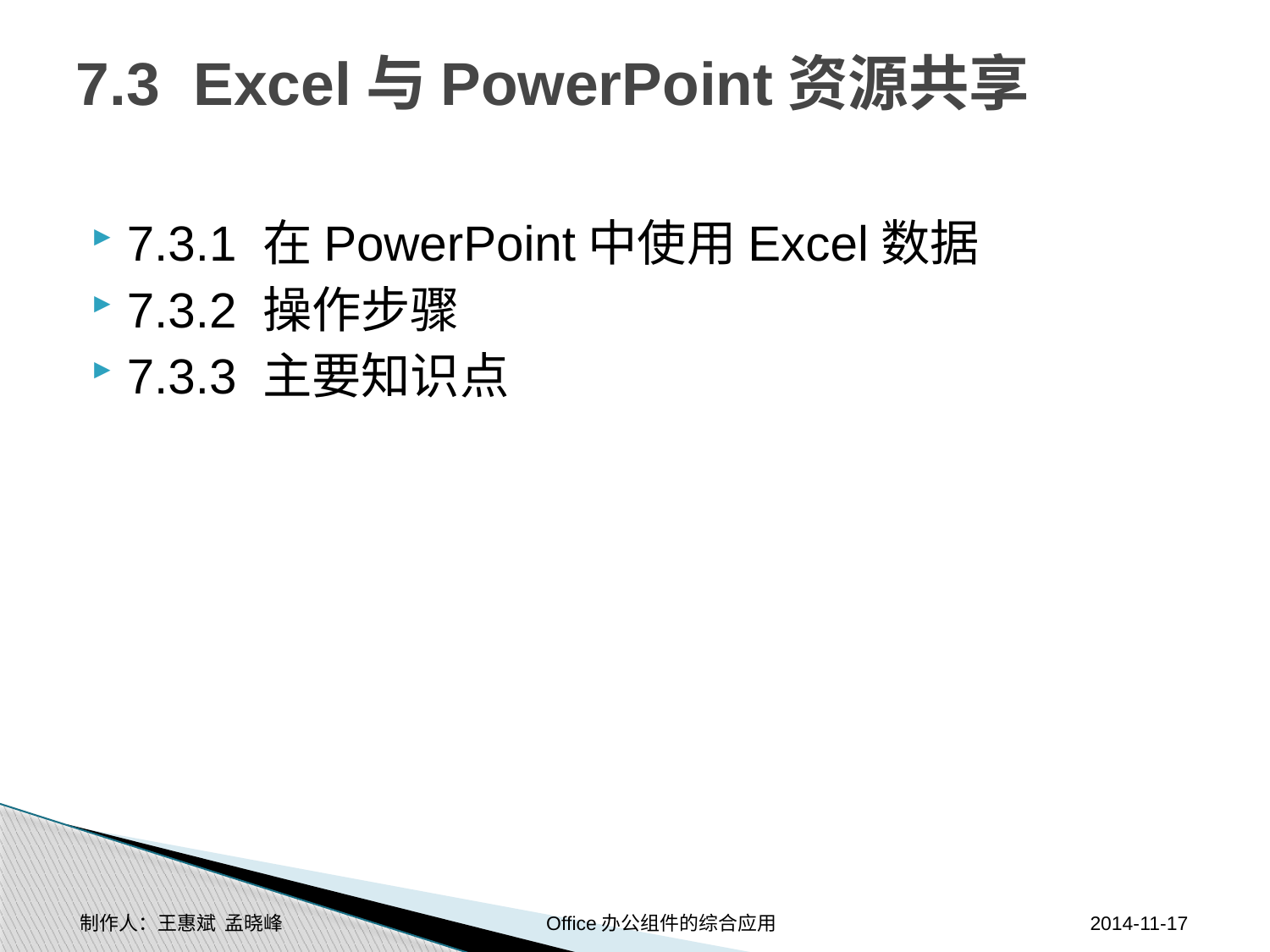

# 7.3  Excel与PowerPoint资源共享
7.3.1 在PowerPoint中使用Excel数据
7.3.2 操作步骤
7.3.3 主要知识点
制作人：王惠斌  孟晓峰                                                          Office办公组件的综合应用
2014-11-17